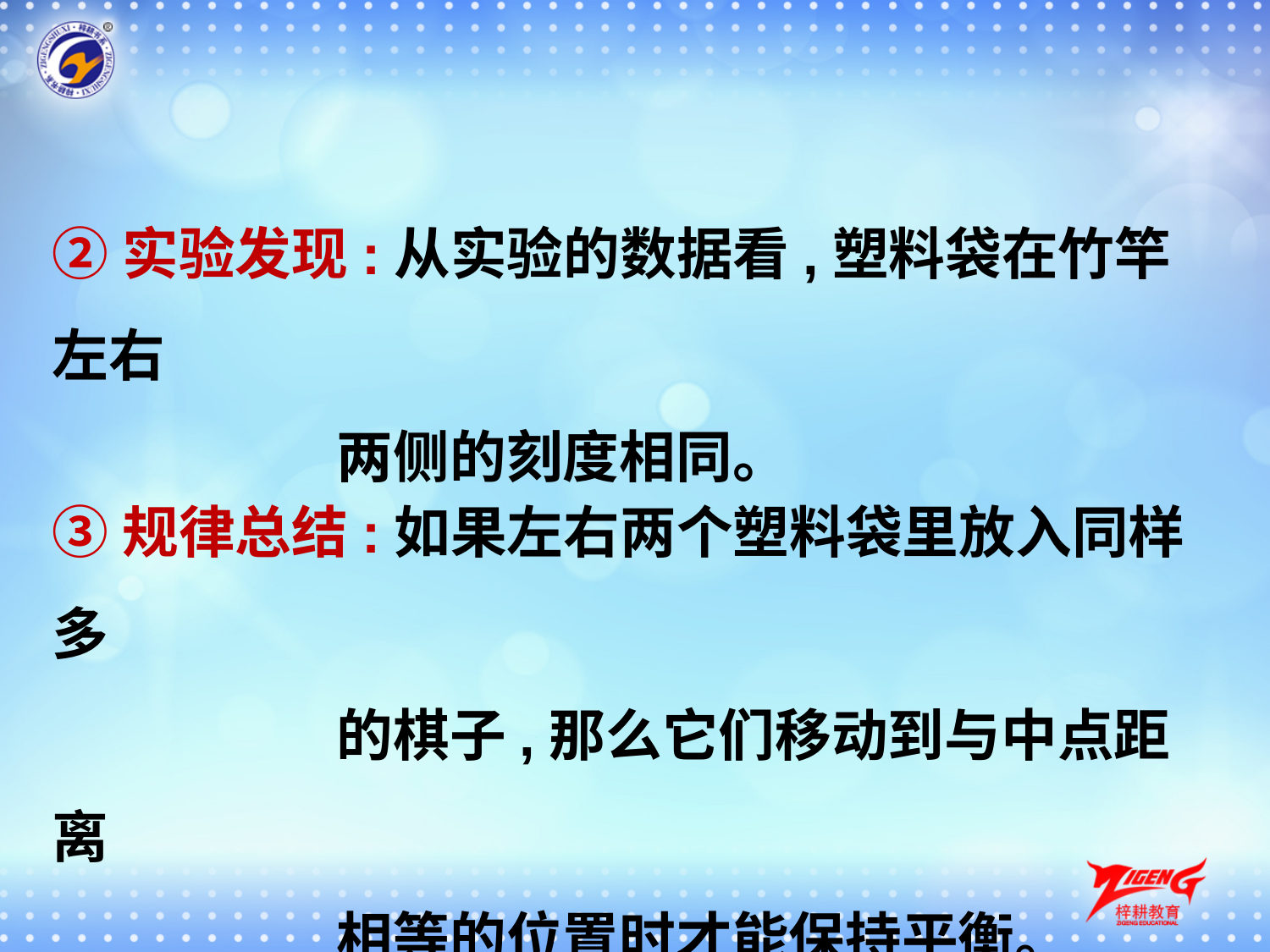

②实验发现:从实验的数据看,塑料袋在竹竿左右
                     两侧的刻度相同。
③规律总结:如果左右两个塑料袋里放入同样多
                     的棋子,那么它们移动到与中点距离
                     相等的位置时才能保持平衡。